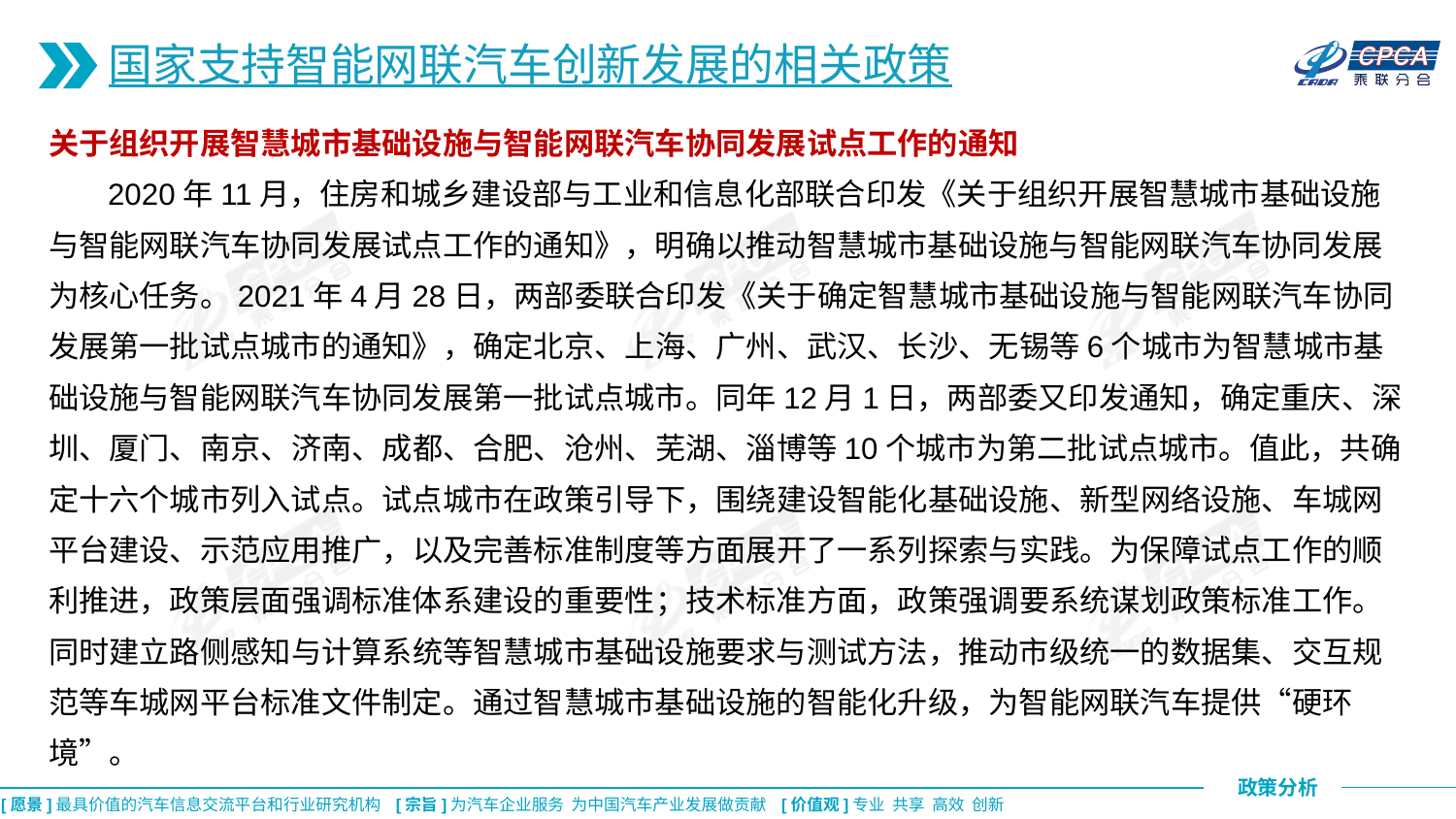

国家支持智能网联汽车创新发展的相关政策
关于组织开展智慧城市基础设施与智能网联汽车协同发展试点工作的通知
       2020年11月，住房和城乡建设部与工业和信息化部联合印发《关于组织开展智慧城市基础设施与智能网联汽车协同发展试点工作的通知》，明确以推动智慧城市基础设施与智能网联汽车协同发展为核心任务。2021年4月28日，两部委联合印发《关于确定智慧城市基础设施与智能网联汽车协同发展第一批试点城市的通知》，确定北京、上海、广州、武汉、长沙、无锡等6个城市为智慧城市基础设施与智能网联汽车协同发展第一批试点城市。同年12月1日，两部委又印发通知，确定重庆、深圳、厦门、南京、济南、成都、合肥、沧州、芜湖、淄博等10个城市为第二批试点城市。值此，共确定十六个城市列入试点。试点城市在政策引导下，围绕建设智能化基础设施、新型网络设施、车城网平台建设、示范应用推广，以及完善标准制度等方面展开了一系列探索与实践。为保障试点工作的顺利推进，政策层面强调标准体系建设的重要性；技术标准方面，政策强调要系统谋划政策标准工作。同时建立路侧感知与计算系统等智慧城市基础设施要求与测试方法，推动市级统一的数据集、交互规范等车城网平台标准文件制定。通过智慧城市基础设施的智能化升级，为智能网联汽车提供“硬环境”。